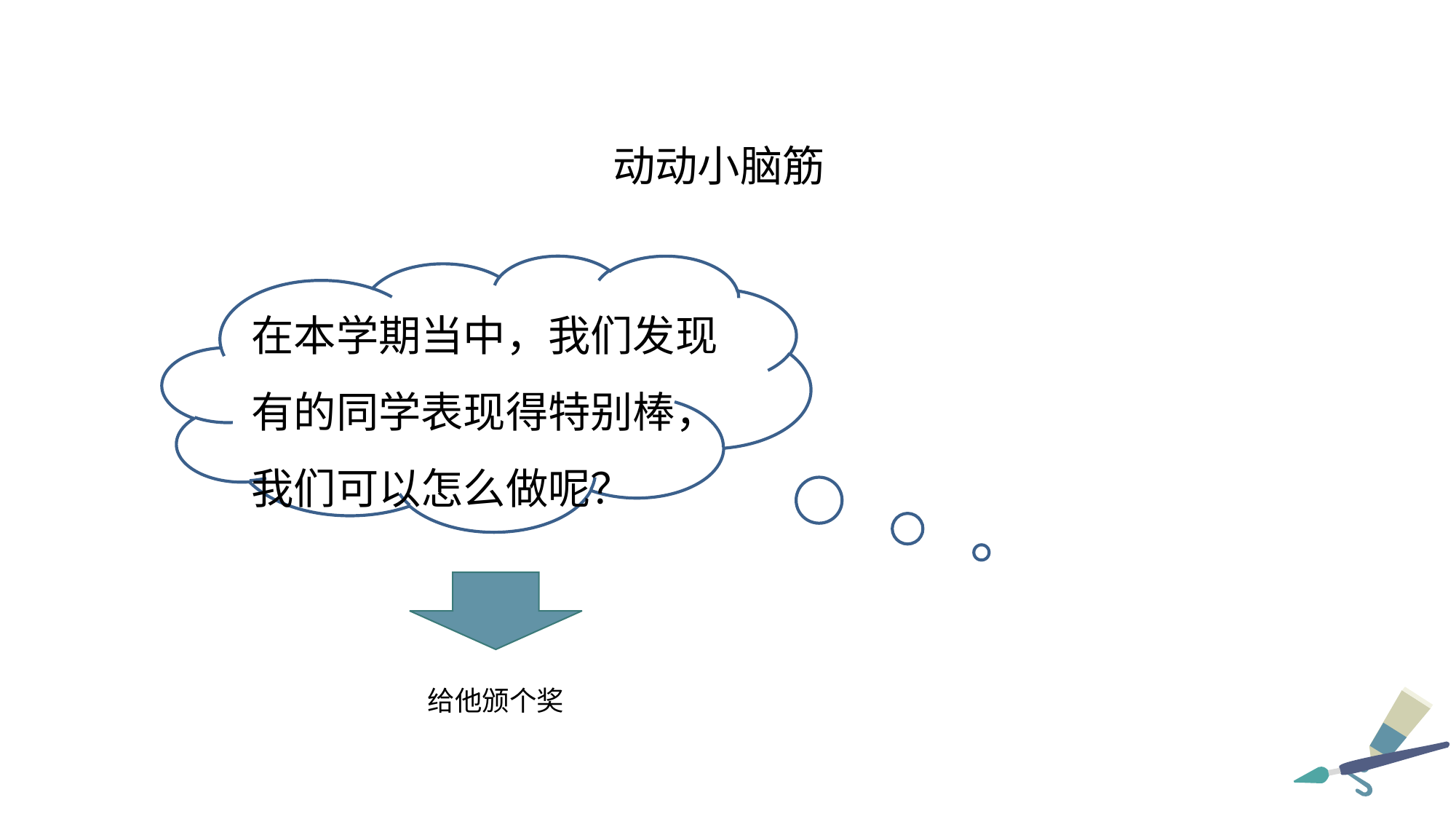

动动小脑筋

在本学期当中，我们发现有的同学表现得特别棒，我们可以怎么做呢？

给他颁个奖